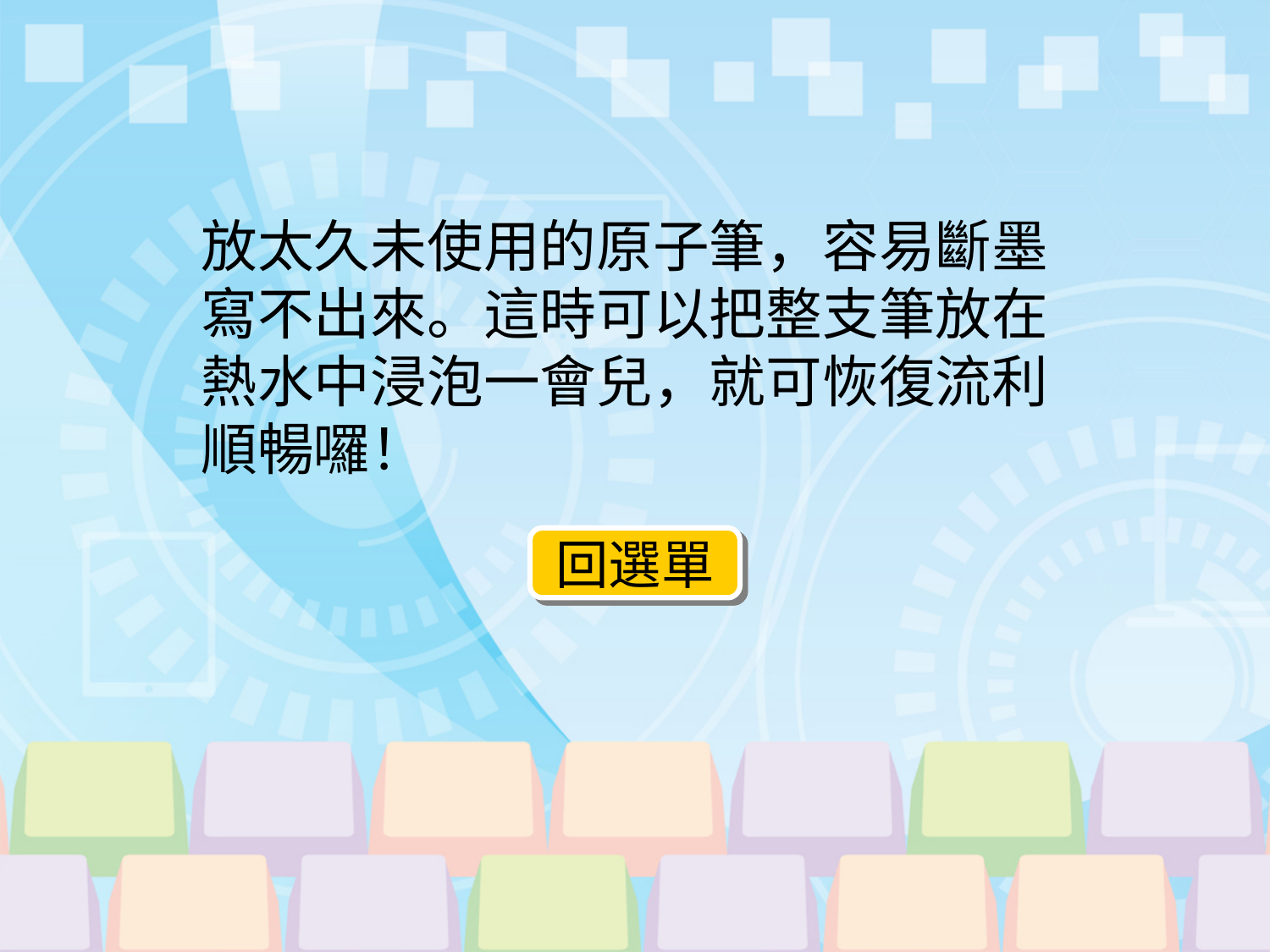

放太久未使用的原子筆，容易斷墨寫不出來。這時可以把整支筆放在熱水中浸泡一會兒，就可恢復流利順暢囉！
回選單